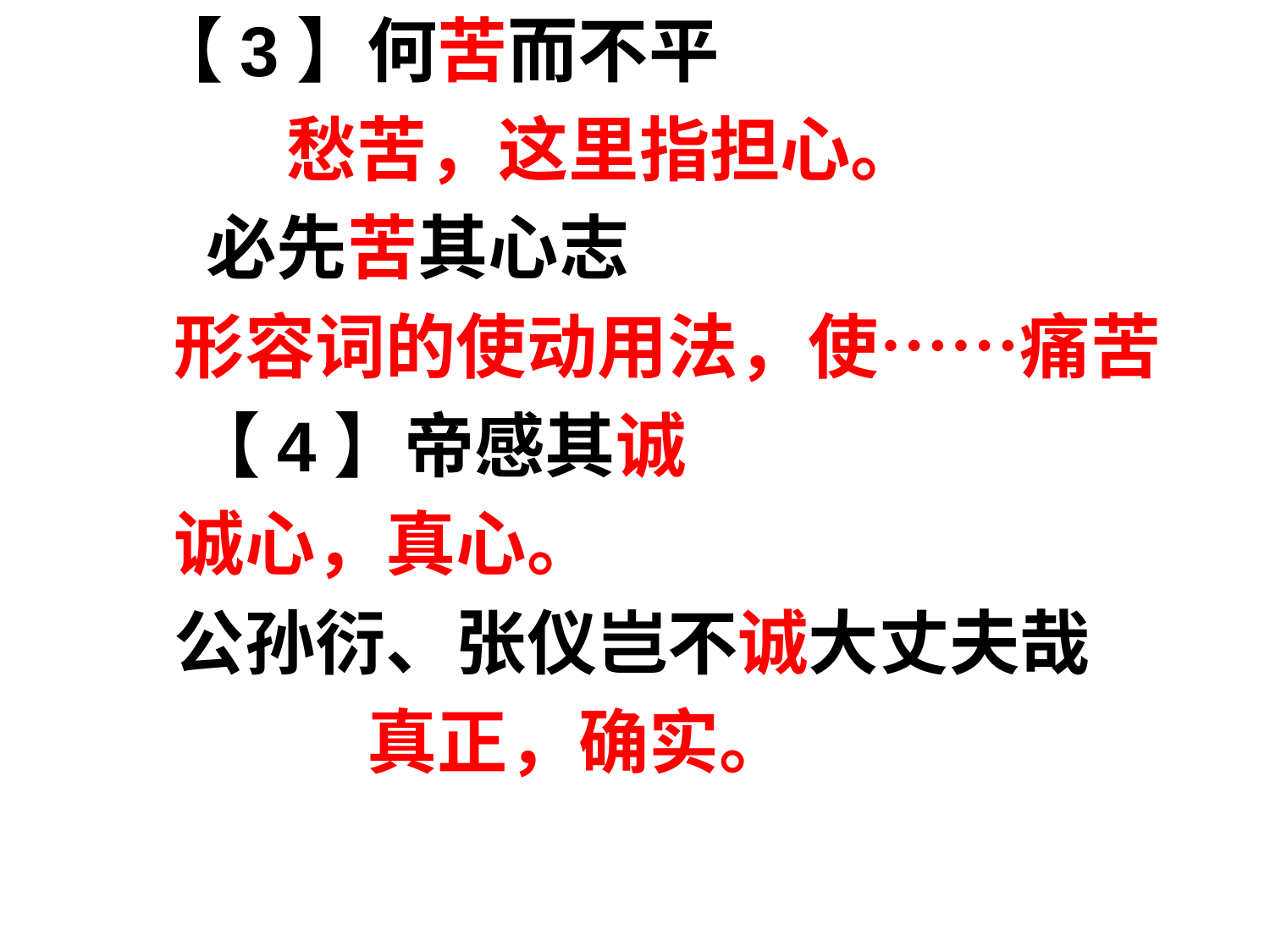

【3】何苦而不平
                愁苦，这里指担心。
           必先苦其心志
         形容词的使动用法，使……痛苦
          【4】帝感其诚
         诚心，真心。
         公孙衍、张仪岂不诚大丈夫哉
                     真正，确实。
#